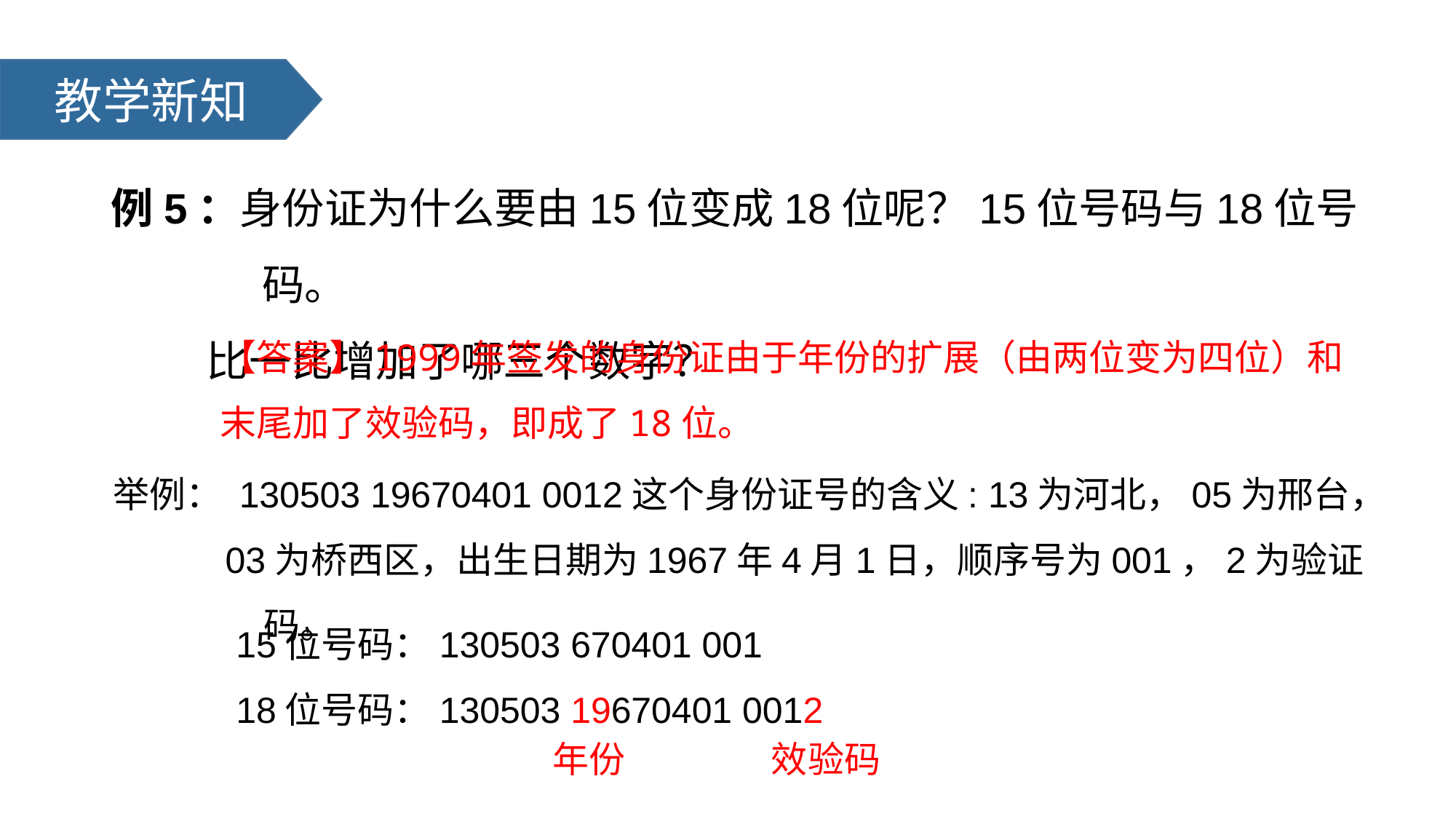

教学新知
例5：身份证为什么要由15位变成18位呢？15位号码与18位号码。
         比一比增加了哪三个数字？
【答案】1999年签发的身份证由于年份的扩展（由两位变为四位）和末尾加了效验码，即成了18位。
举例： 130503 19670401 0012这个身份证号的含义: 13为河北，05为邢台，
           03为桥西区，出生日期为1967年4月1日，顺序号为001，2为验证码。
15位号码：130503 670401 001
18位号码：130503 19670401 0012
效验码
年份